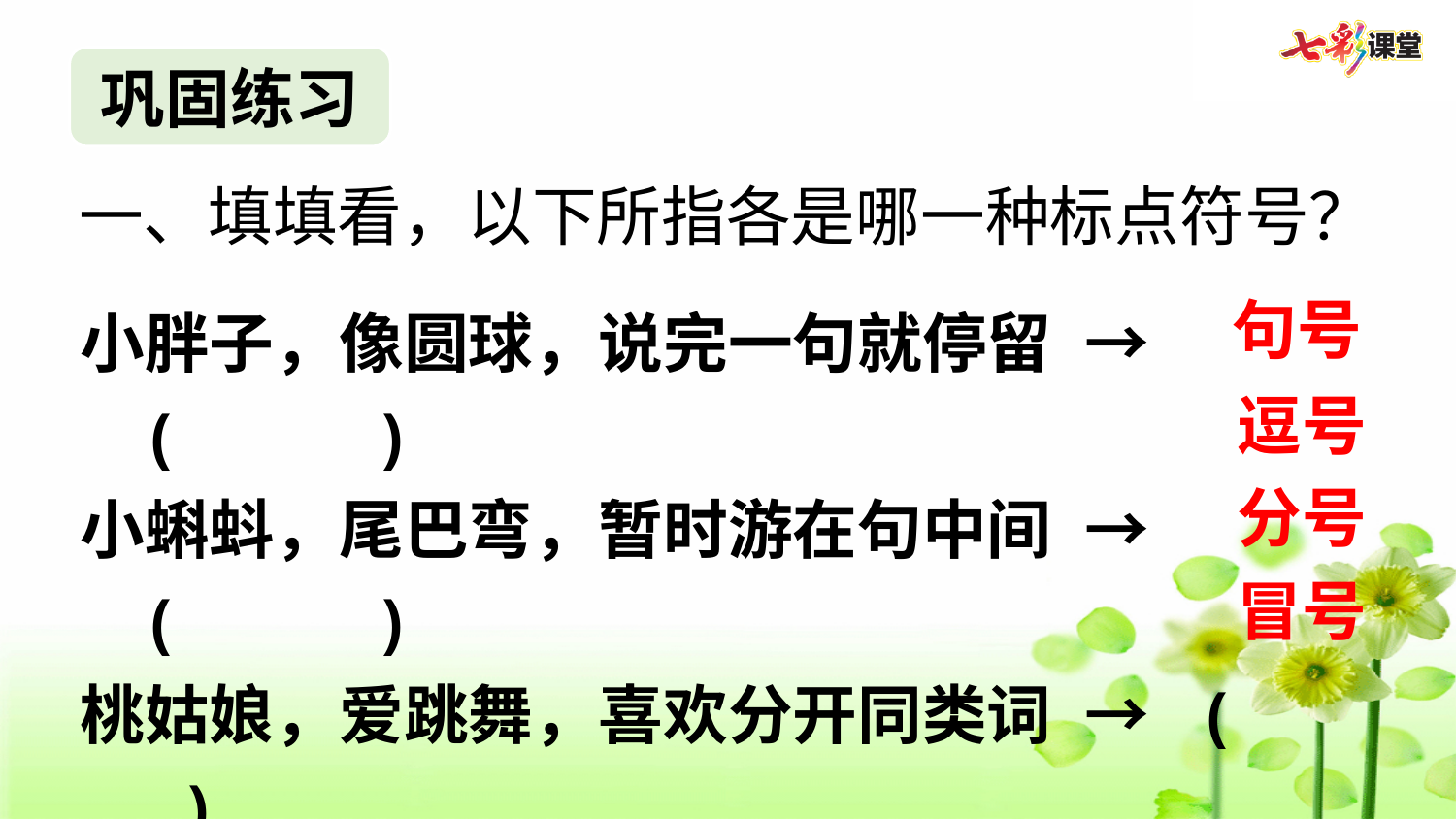

巩固练习
一、填填看，以下所指各是哪一种标点符号？
小胖子，像圆球，说完一句就停留 → (     )
小蝌蚪，尾巴弯，暂时游在句中间 → (     )
桃姑娘，爱跳舞，喜欢分开同类词 → (     )
两只眼，张得大，遇它就有许多话 → (     )
句号
逗号
分号
冒号